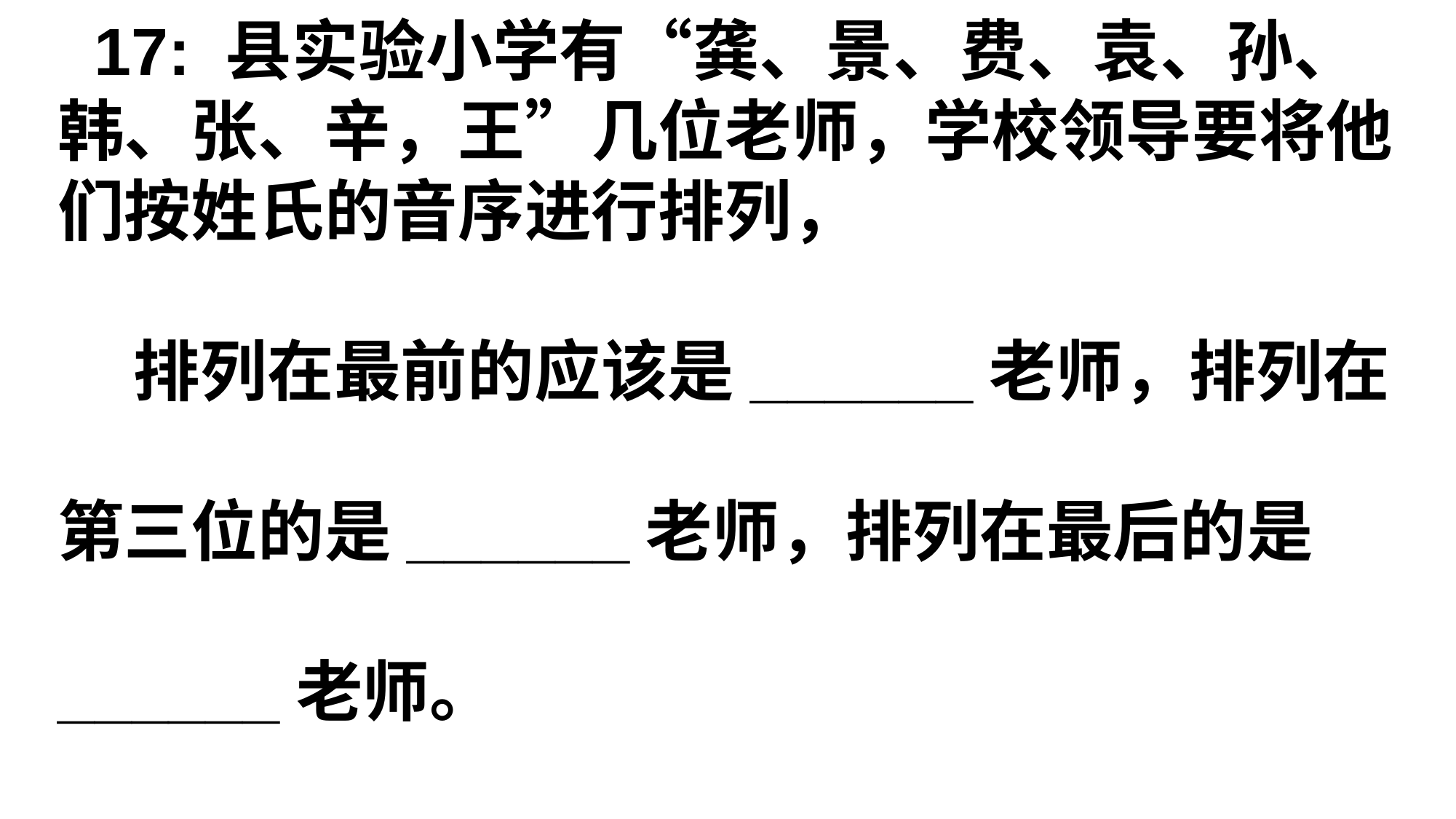

17: 县实验小学有“龚、景、费、袁、孙、韩、张、辛，王”几位老师，学校领导要将他们按姓氏的音序进行排列，

    排列在最前的应该是______老师，排列在

第三位的是______老师，排列在最后的是

______老师。
#